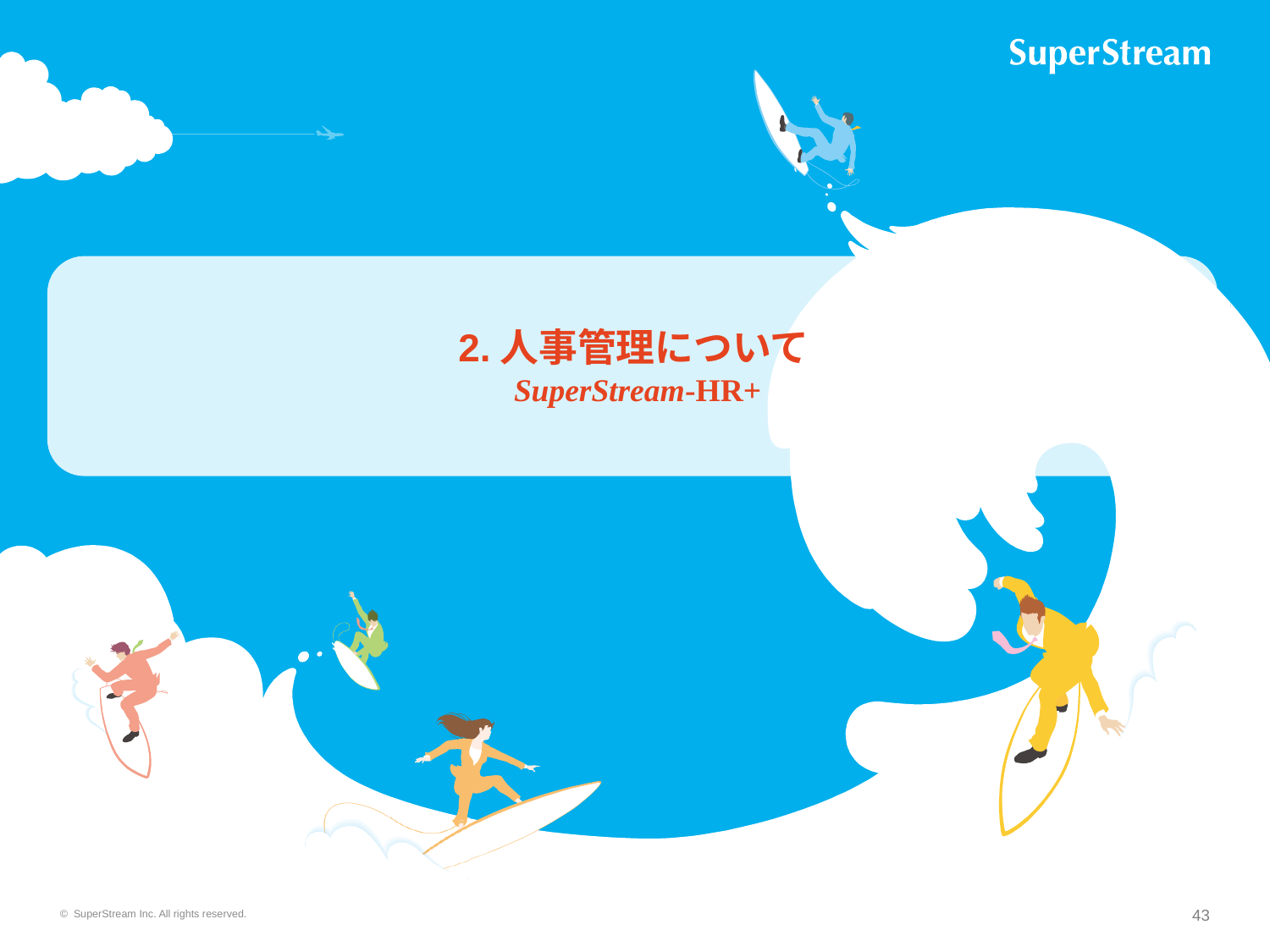

2.人事管理について
 SuperStream-HR+
©  SuperStream Inc. All rights reserved.
43